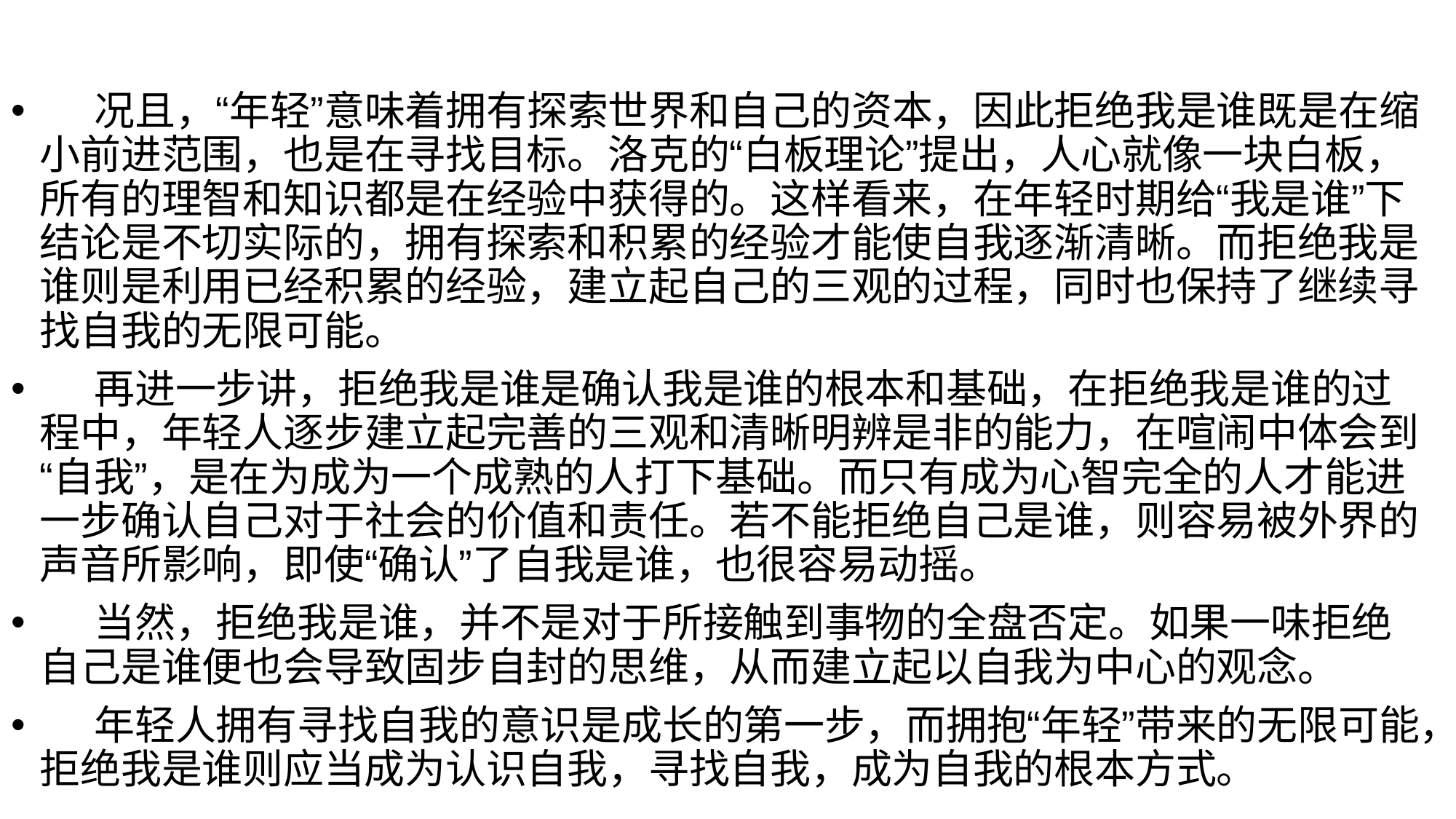

况且，“年轻”意味着拥有探索世界和自己的资本，因此拒绝我是谁既是在缩小前进范围，也是在寻找目标。洛克的“白板理论”提出，人心就像一块白板，所有的理智和知识都是在经验中获得的。这样看来，在年轻时期给“我是谁”下结论是不切实际的，拥有探索和积累的经验才能使自我逐渐清晰。而拒绝我是谁则是利用已经积累的经验，建立起自己的三观的过程，同时也保持了继续寻找自我的无限可能。
    再进一步讲，拒绝我是谁是确认我是谁的根本和基础，在拒绝我是谁的过程中，年轻人逐步建立起完善的三观和清晰明辨是非的能力，在喧闹中体会到“自我”，是在为成为一个成熟的人打下基础。而只有成为心智完全的人才能进一步确认自己对于社会的价值和责任。若不能拒绝自己是谁，则容易被外界的声音所影响，即使“确认”了自我是谁，也很容易动摇。
    当然，拒绝我是谁，并不是对于所接触到事物的全盘否定。如果一味拒绝自己是谁便也会导致固步自封的思维，从而建立起以自我为中心的观念。
    年轻人拥有寻找自我的意识是成长的第一步，而拥抱“年轻”带来的无限可能，拒绝我是谁则应当成为认识自我，寻找自我，成为自我的根本方式。